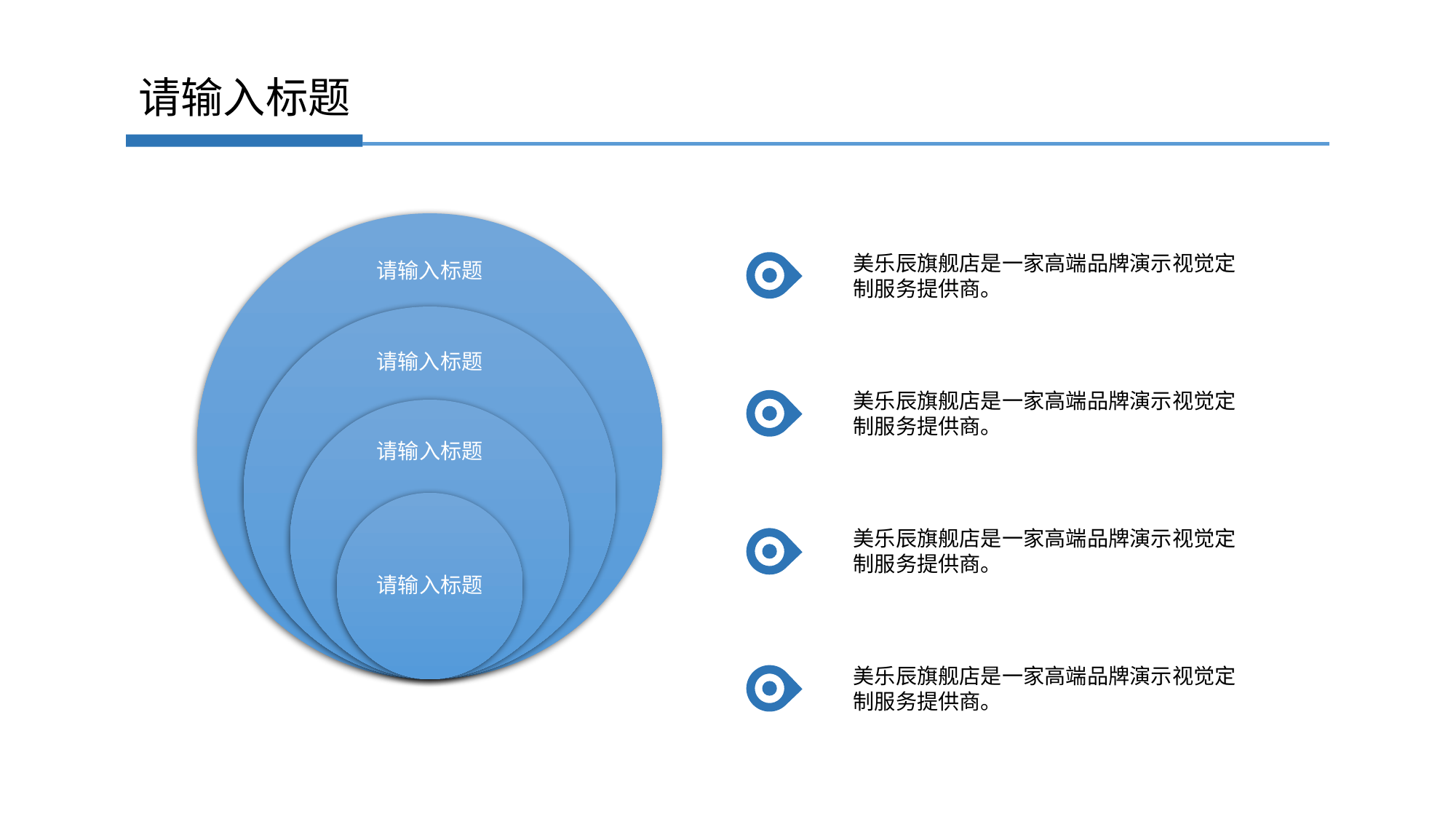

请输入标题

请输入标题
请输入标题
请输入标题
请输入标题
美乐辰旗舰店是一家高端品牌演示视觉定制服务提供商。

美乐辰旗舰店是一家高端品牌演示视觉定制服务提供商。

美乐辰旗舰店是一家高端品牌演示视觉定制服务提供商。

美乐辰旗舰店是一家高端品牌演示视觉定制服务提供商。